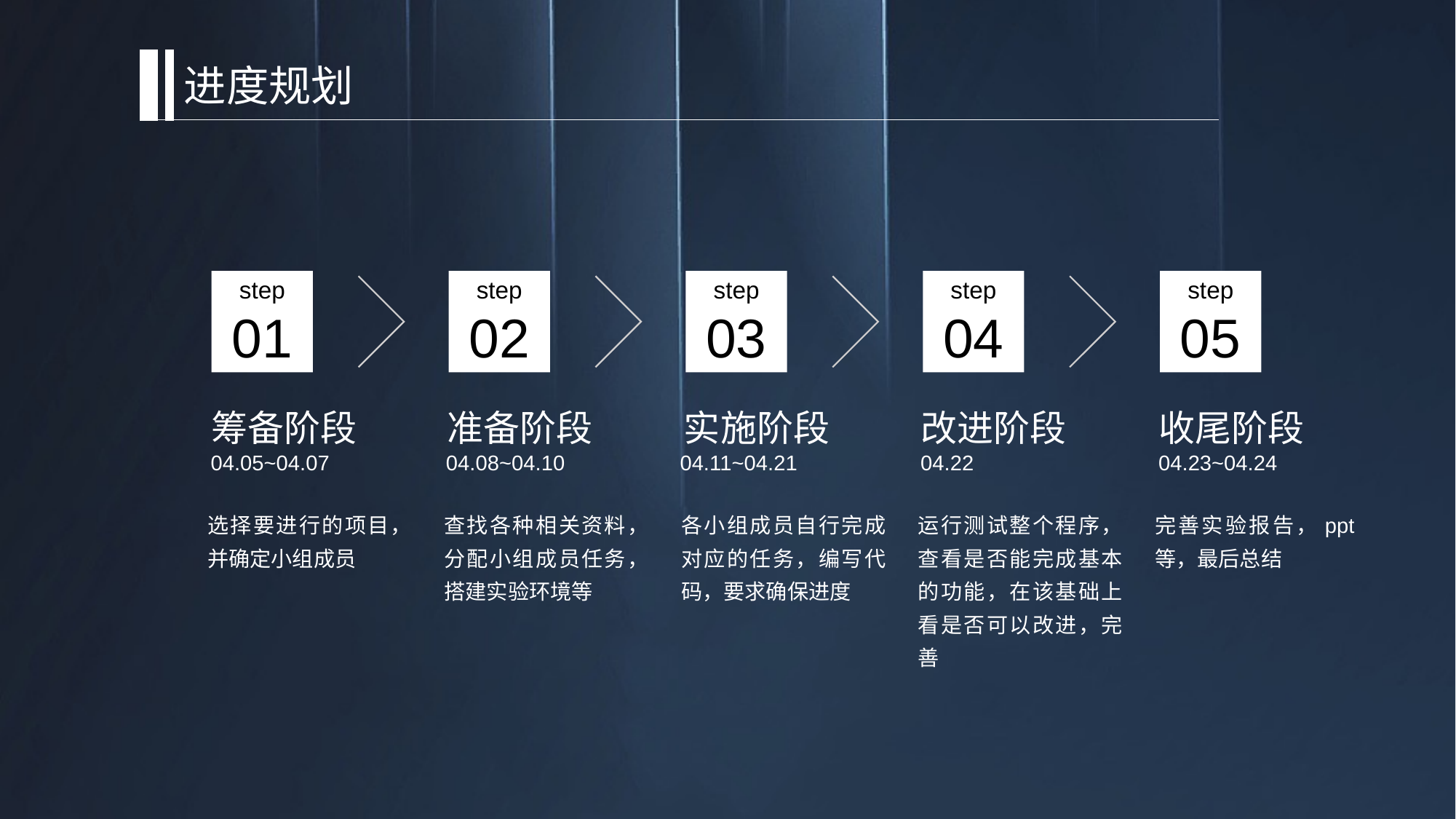

进度规划

step
01

step
02

step
03

step
04

step
05

筹备阶段
04.05~04.07
准备阶段
04.08~04.10
实施阶段
04.11~04.21
改进阶段
04.22
收尾阶段
04.23~04.24
选择要进行的项目，并确定小组成员
查找各种相关资料，分配小组成员任务，搭建实验环境等
各小组成员自行完成对应的任务，编写代码，要求确保进度
运行测试整个程序，查看是否能完成基本的功能，在该基础上看是否可以改进，完善
完善实验报告，ppt等，最后总结